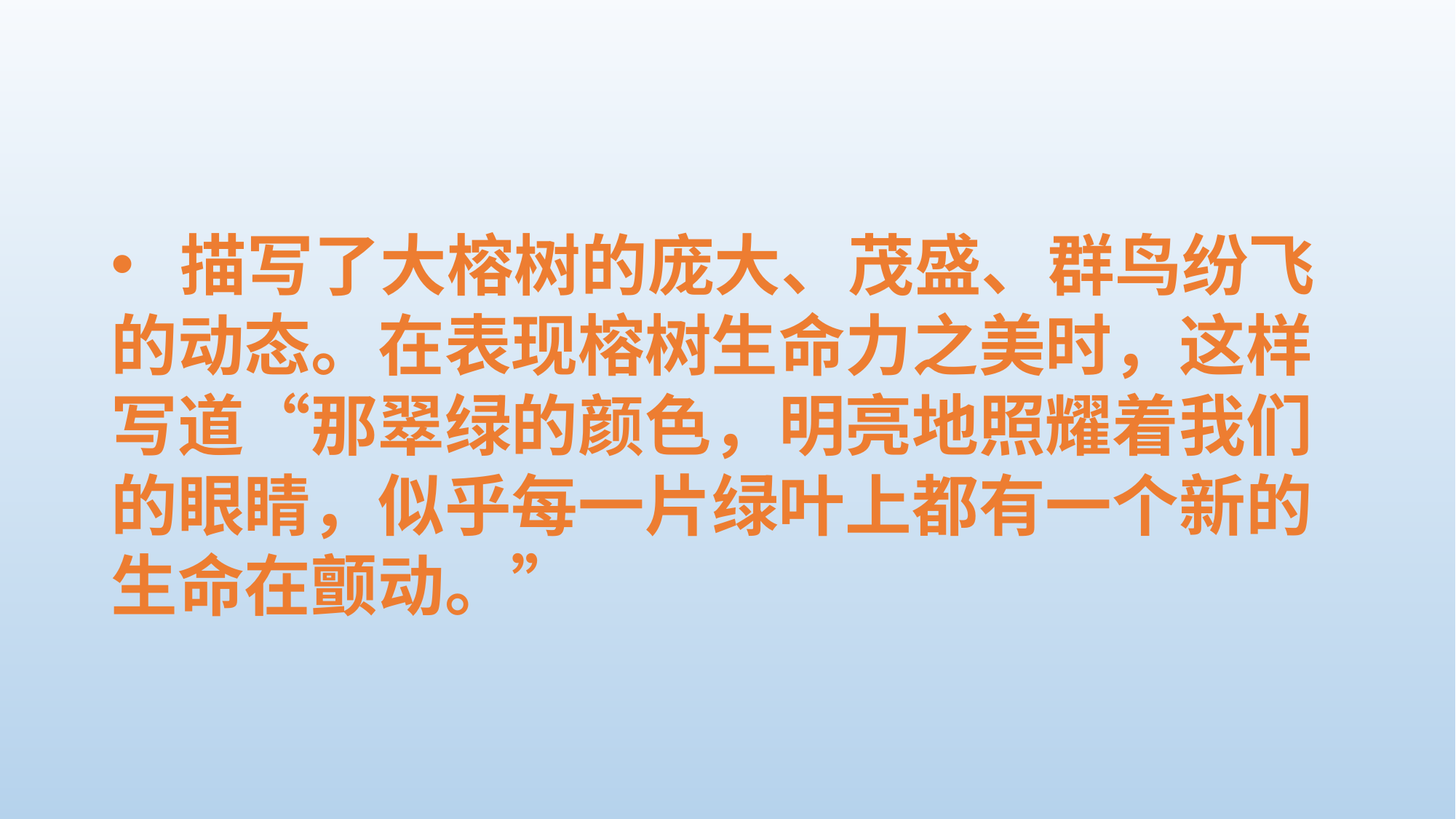

#
  描写了大榕树的庞大、茂盛、群鸟纷飞的动态。在表现榕树生命力之美时，这样写道“那翠绿的颜色，明亮地照耀着我们的眼睛，似乎每一片绿叶上都有一个新的生命在颤动。”